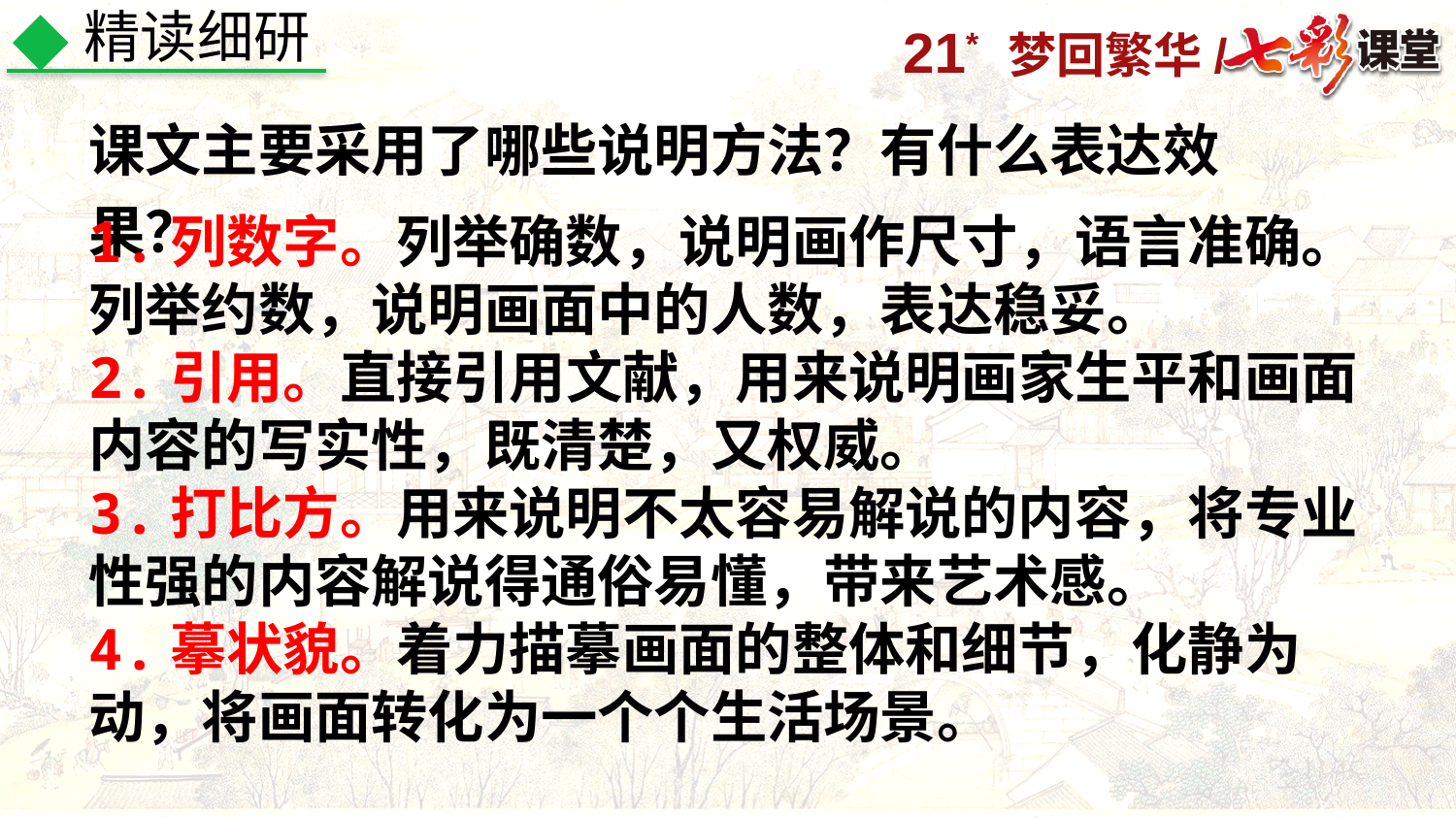

精读细研

课文主要采用了哪些说明方法？有什么表达效果？
1.列数字。列举确数，说明画作尺寸，语言准确。列举约数，说明画面中的人数，表达稳妥。
2.引用。直接引用文献，用来说明画家生平和画面内容的写实性，既清楚，又权威。
3.打比方。用来说明不太容易解说的内容，将专业性强的内容解说得通俗易懂，带来艺术感。
4.摹状貌。着力描摹画面的整体和细节，化静为动，将画面转化为一个个生活场景。